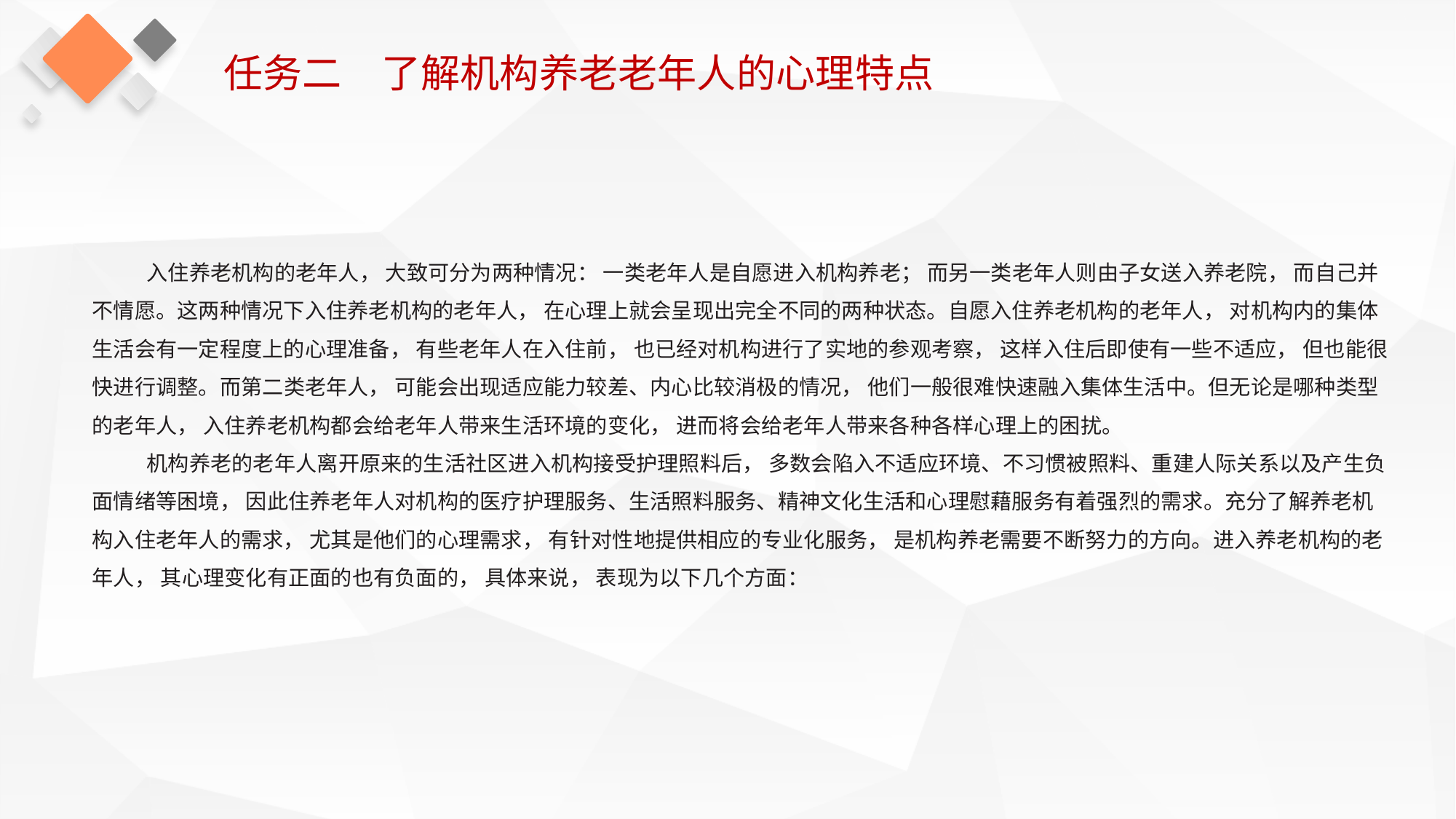

任务二　了解机构养老老年人的心理特点
入住养老机构的老年人， 大致可分为两种情况： 一类老年人是自愿进入机构养老； 而另一类老年人则由子女送入养老院， 而自己并不情愿。这两种情况下入住养老机构的老年人， 在心理上就会呈现出完全不同的两种状态。自愿入住养老机构的老年人， 对机构内的集体生活会有一定程度上的心理准备， 有些老年人在入住前， 也已经对机构进行了实地的参观考察， 这样入住后即使有一些不适应， 但也能很快进行调整。而第二类老年人， 可能会出现适应能力较差、内心比较消极的情况， 他们一般很难快速融入集体生活中。但无论是哪种类型的老年人， 入住养老机构都会给老年人带来生活环境的变化， 进而将会给老年人带来各种各样心理上的困扰。
机构养老的老年人离开原来的生活社区进入机构接受护理照料后， 多数会陷入不适应环境、不习惯被照料、重建人际关系以及产生负面情绪等困境， 因此住养老年人对机构的医疗护理服务、生活照料服务、精神文化生活和心理慰藉服务有着强烈的需求。充分了解养老机构入住老年人的需求， 尤其是他们的心理需求， 有针对性地提供相应的专业化服务， 是机构养老需要不断努力的方向。进入养老机构的老年人， 其心理变化有正面的也有负面的， 具体来说， 表现为以下几个方面：